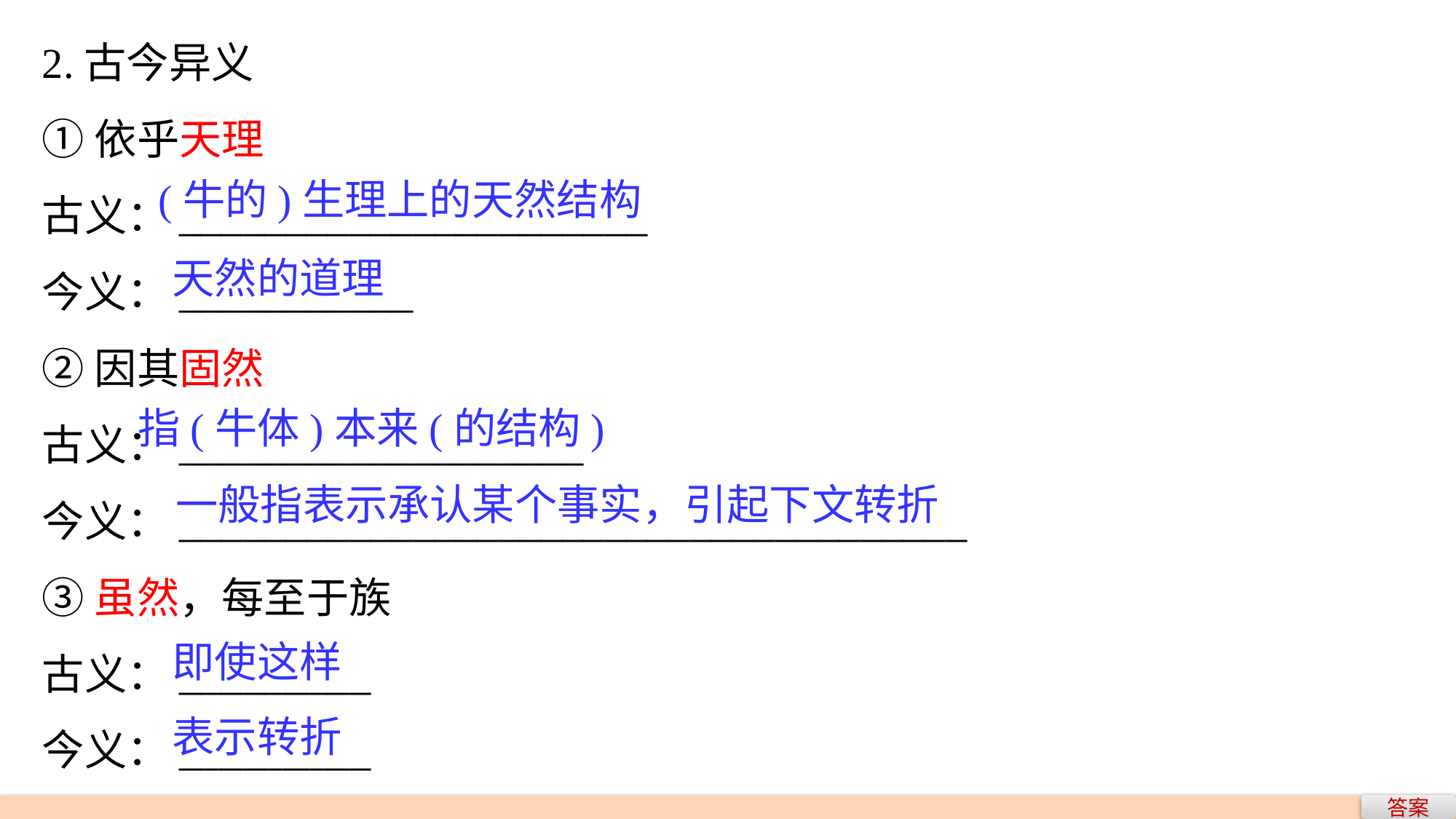

2.古今异义
①依乎天理
古义：______________________
今义：___________
②因其固然
古义：___________________
今义：_____________________________________
③虽然，每至于族
古义：_________
今义：_________
(牛的)生理上的天然结构
天然的道理
指(牛体)本来(的结构)
一般指表示承认某个事实，引起下文转折
即使这样
表示转折
答案